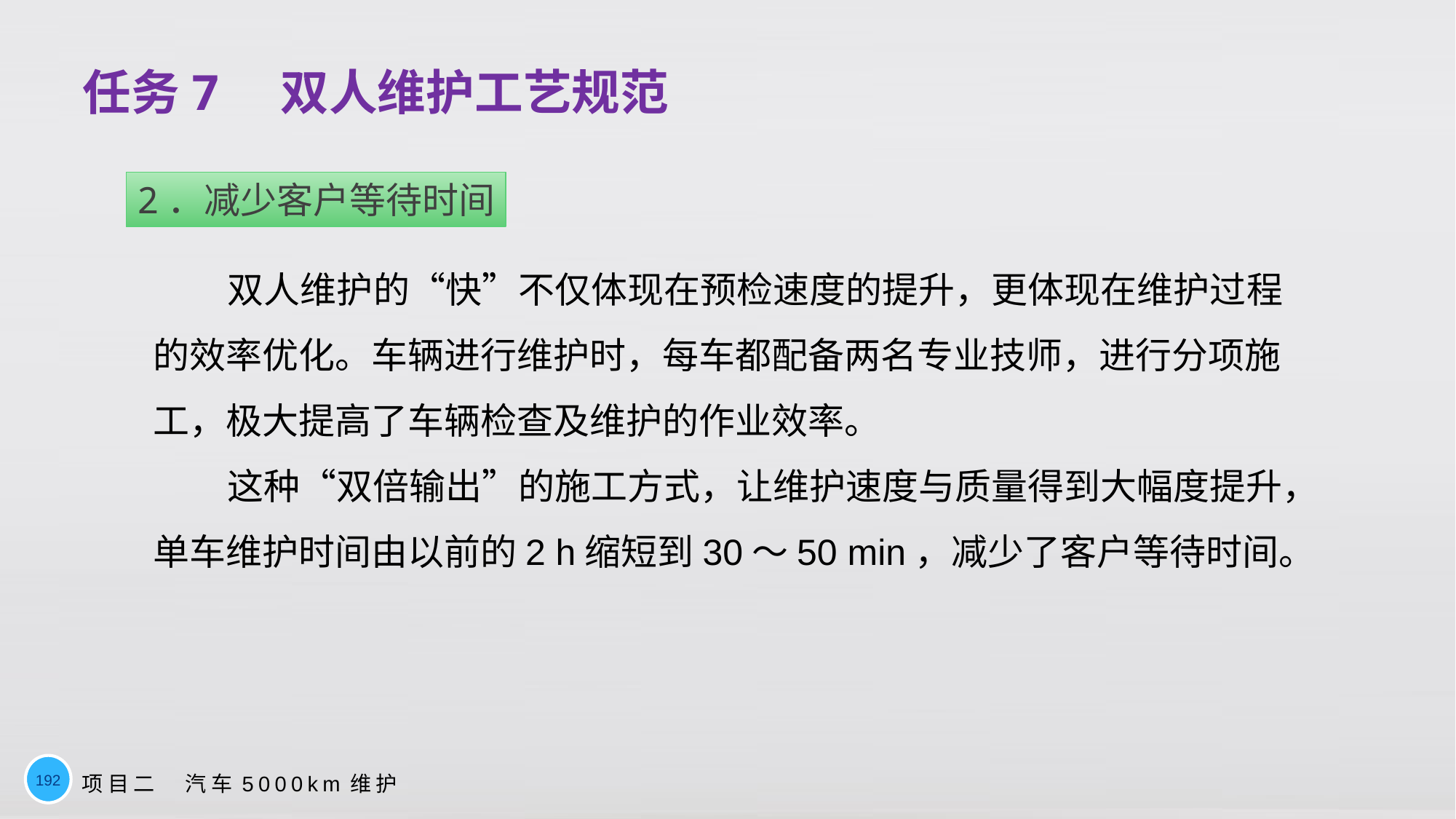

# 任务7　双人维护工艺规范
2．减少客户等待时间
双人维护的“快”不仅体现在预检速度的提升，更体现在维护过程的效率优化。车辆进行维护时，每车都配备两名专业技师，进行分项施工，极大提高了车辆检查及维护的作业效率。
这种“双倍输出”的施工方式，让维护速度与质量得到大幅度提升，单车维护时间由以前的2 h缩短到30～50 min，减少了客户等待时间。
192